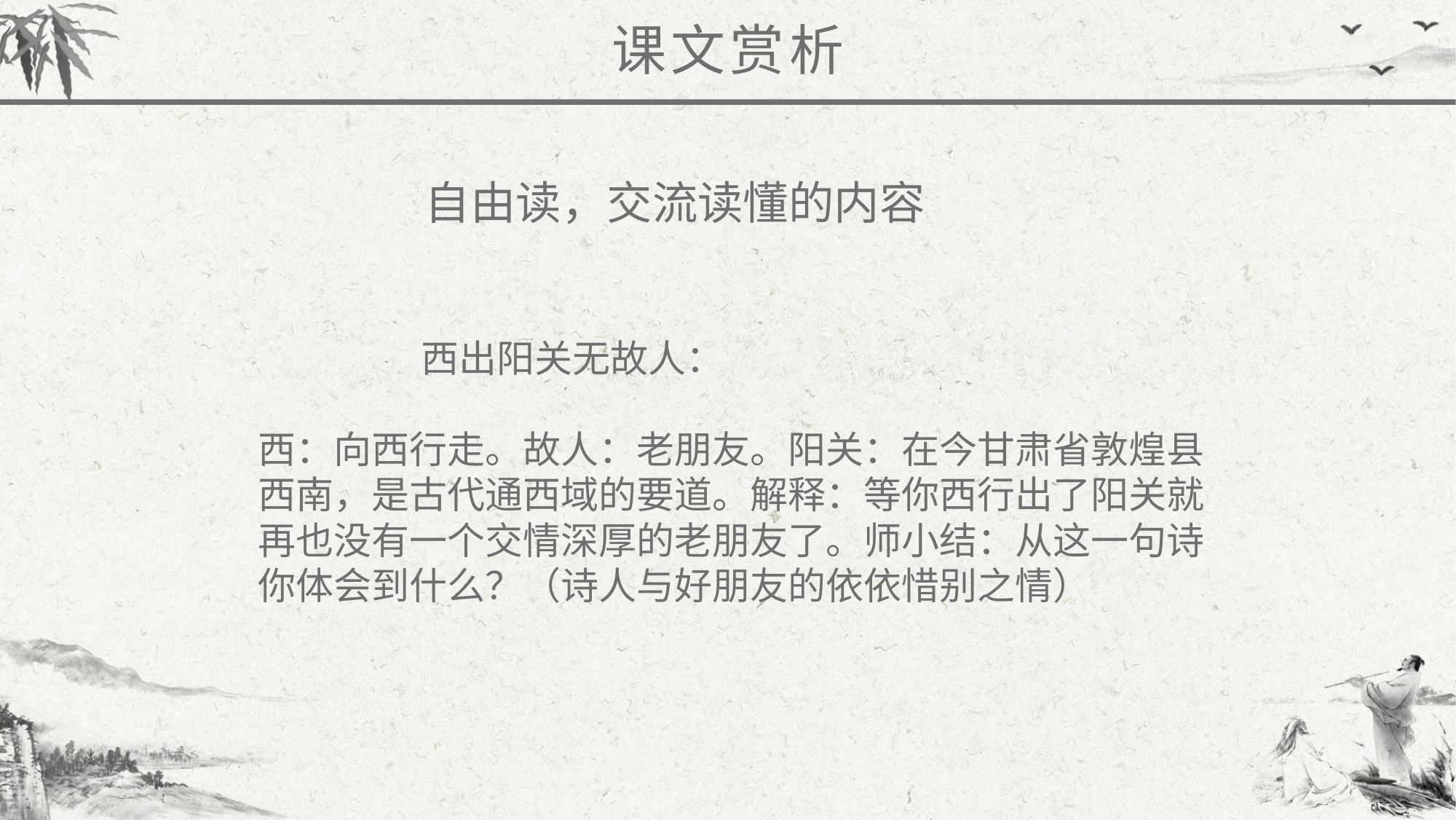

课文赏析

自由读，交流读懂的内容
                  西出阳关无故人：

西：向西行走。故人：老朋友。阳关：在今甘肃省敦煌县西南，是古代通西域的要道。解释：等你西行出了阳关就再也没有一个交情深厚的老朋友了。师小结：从这一句诗你体会到什么？（诗人与好朋友的依依惜别之情）